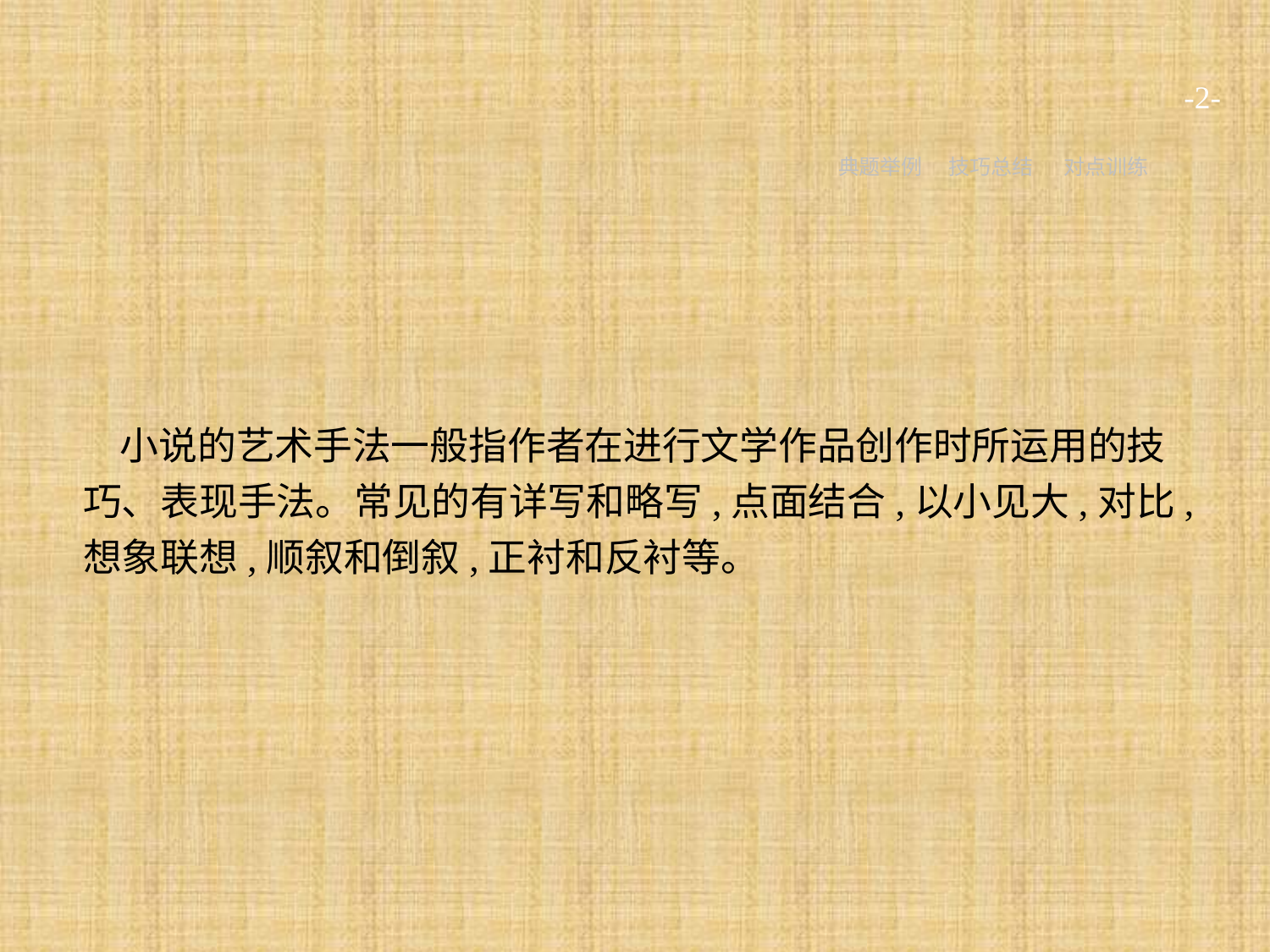

-2-
典题举例
技巧总结
对点训练
小说的艺术手法一般指作者在进行文学作品创作时所运用的技巧、表现手法。常见的有详写和略写,点面结合,以小见大,对比,想象联想,顺叙和倒叙,正衬和反衬等。